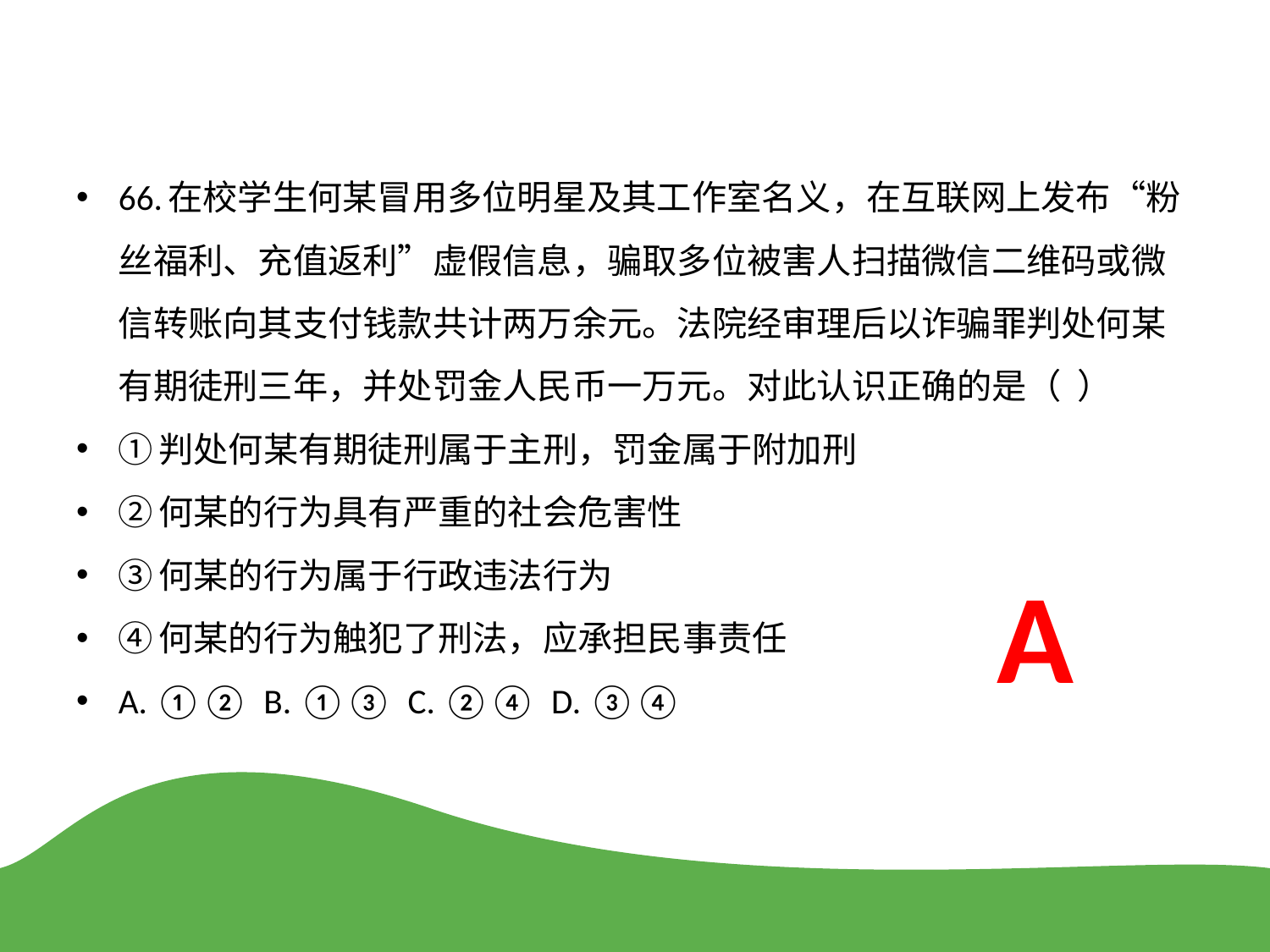

66.在校学生何某冒用多位明星及其工作室名义，在互联网上发布“粉丝福利、充值返利”虚假信息，骗取多位被害人扫描微信二维码或微信转账向其支付钱款共计两万余元。法院经审理后以诈骗罪判处何某有期徒刑三年，并处罚金人民币一万元。对此认识正确的是（  ）
①判处何某有期徒刑属于主刑，罚金属于附加刑
②何某的行为具有严重的社会危害性
③何某的行为属于行政违法行为
④何某的行为触犯了刑法，应承担民事责任
A. ①②  B. ①③  C. ②④  D. ③④
A